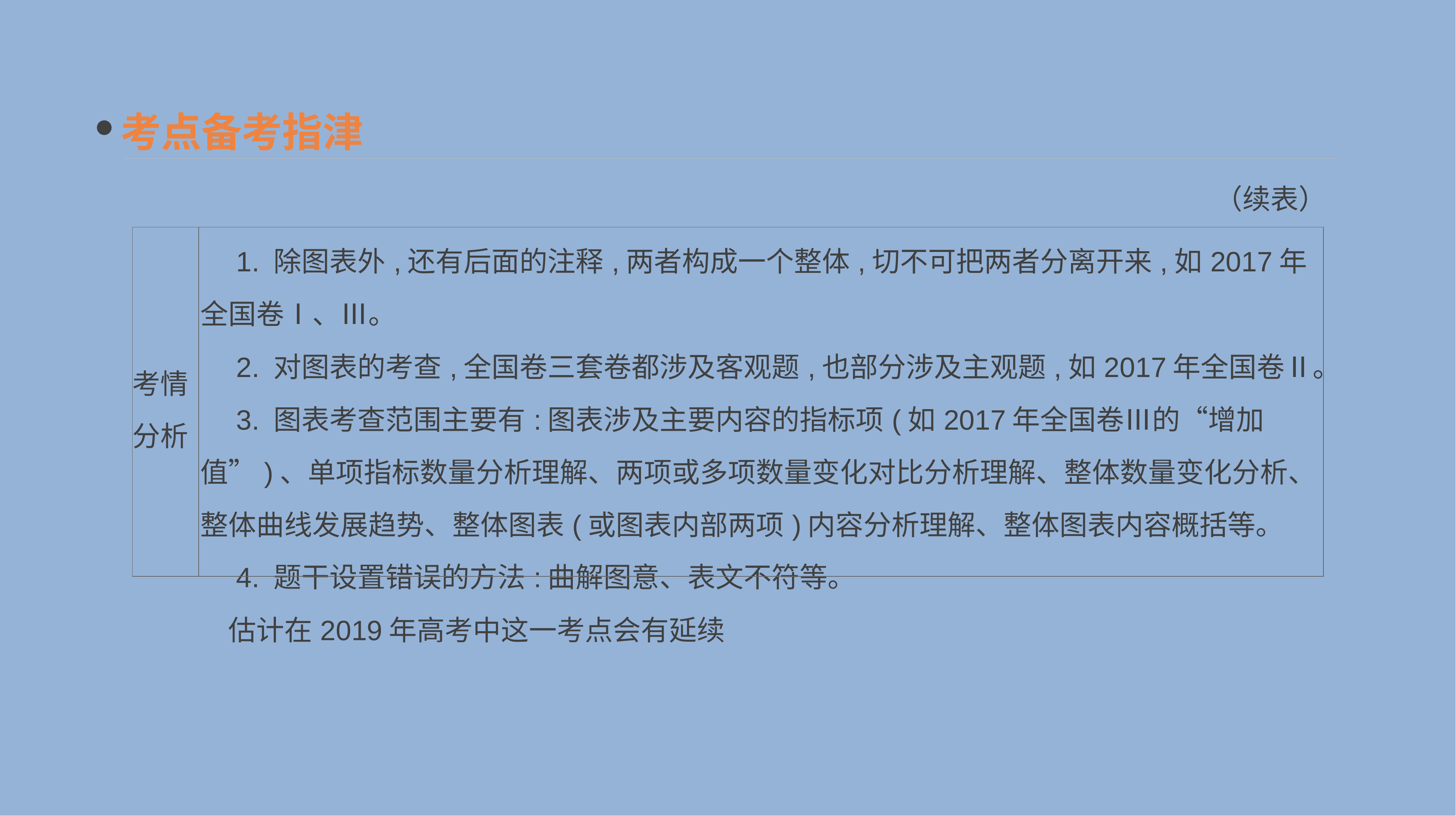

考点备考指津

（续表）
| 考情分析 | 1. 除图表外,还有后面的注释,两者构成一个整体,切不可把两者分离开来,如2017年全国卷Ⅰ、Ⅲ。 　2. 对图表的考查,全国卷三套卷都涉及客观题,也部分涉及主观题,如2017年全国卷Ⅱ。 　3. 图表考查范围主要有:图表涉及主要内容的指标项(如2017年全国卷Ⅲ的“增加值”)、单项指标数量分析理解、两项或多项数量变化对比分析理解、整体数量变化分析、整体曲线发展趋势、整体图表(或图表内部两项)内容分析理解、整体图表内容概括等。 　4. 题干设置错误的方法:曲解图意、表文不符等。 　估计在2019年高考中这一考点会有延续 |
| --- | --- |